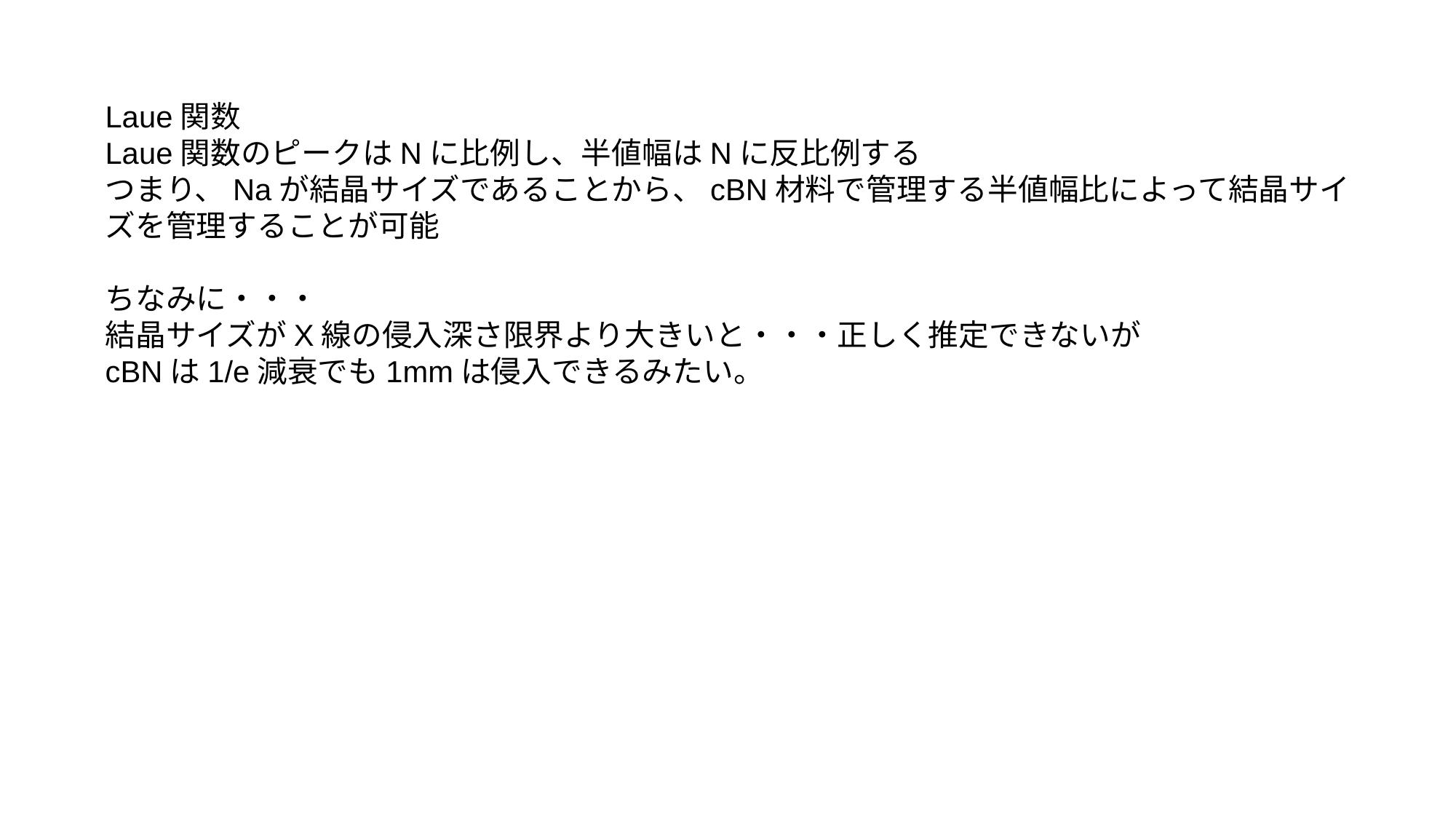

Laue関数
Laue関数のピークはNに比例し、半値幅はNに反比例する
つまり、Naが結晶サイズであることから、cBN材料で管理する半値幅比によって結晶サイズを管理することが可能

ちなみに・・・
結晶サイズがX線の侵入深さ限界より大きいと・・・正しく推定できないが
cBNは1/e減衰でも1mmは侵入できるみたい。